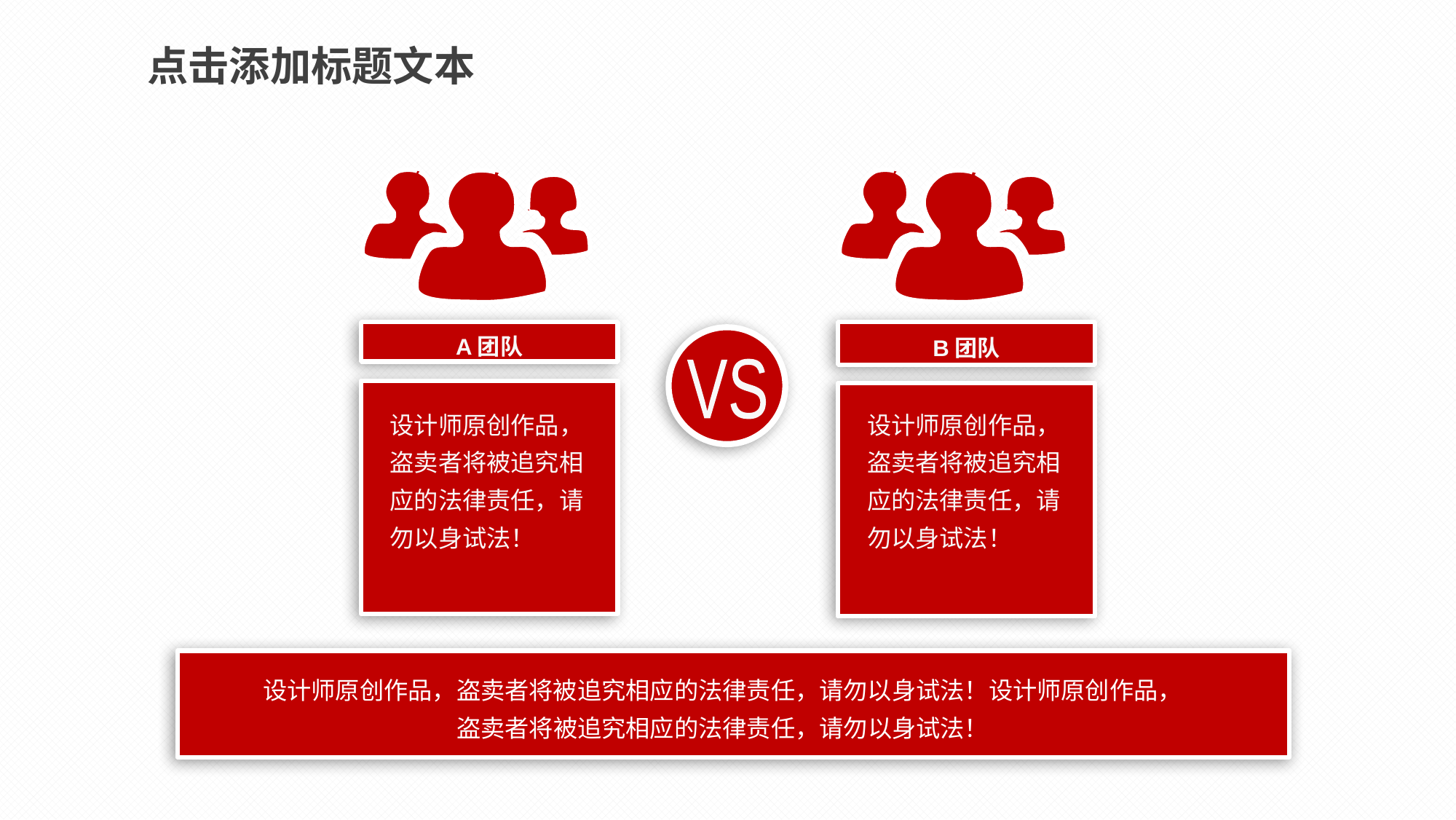

点击添加标题文本

A团队
B团队

VS

设计师原创作品，盗卖者将被追究相应的法律责任，请勿以身试法！
设计师原创作品，盗卖者将被追究相应的法律责任，请勿以身试法！

设计师原创作品，盗卖者将被追究相应的法律责任，请勿以身试法！设计师原创作品，盗卖者将被追究相应的法律责任，请勿以身试法！